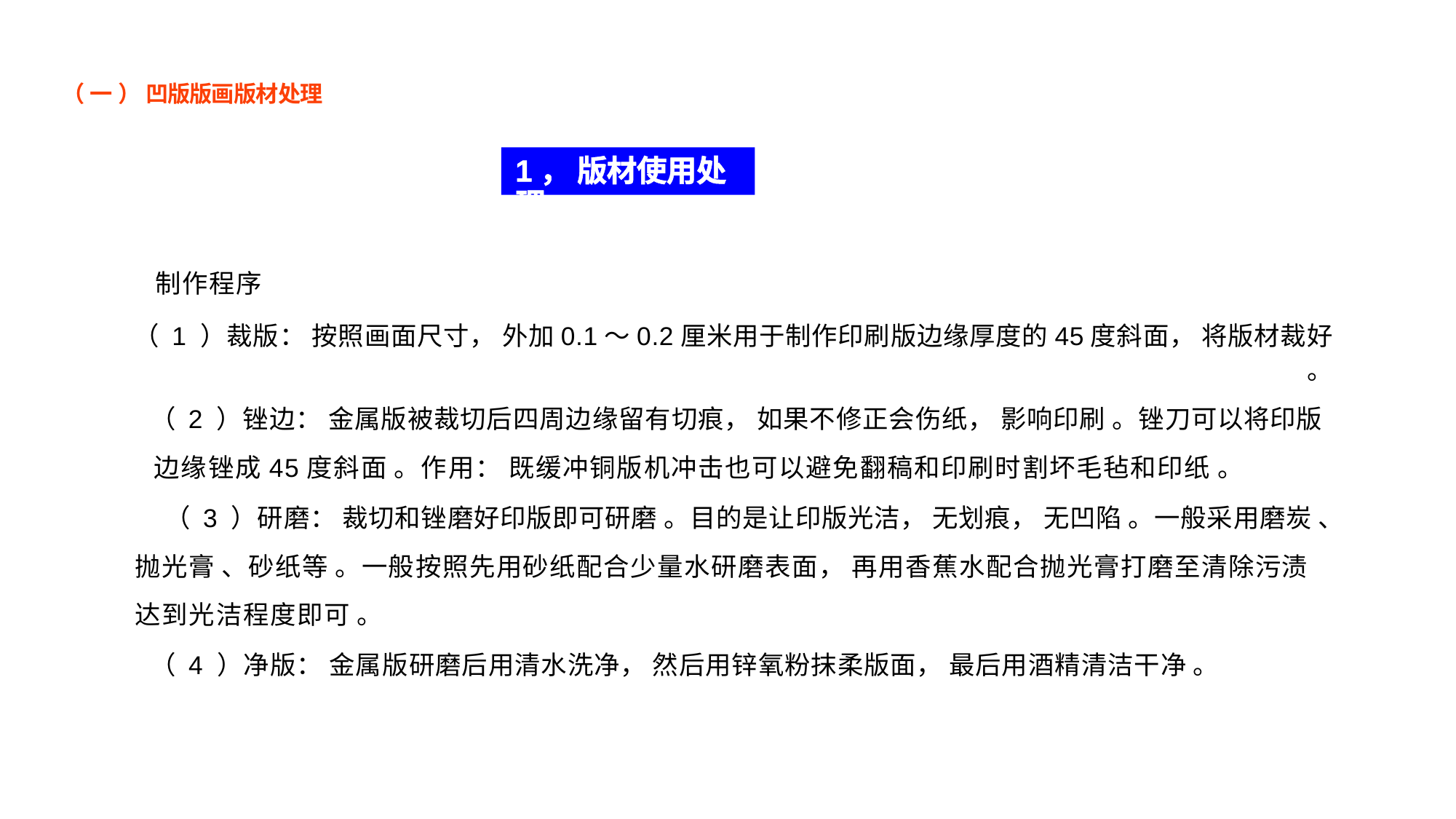

（ 一 ） 凹版版画版材处理

1， 版材使用处理

制作程序
（ 1 ）裁版： 按照画面尺寸， 外加0.1～0.2厘米用于制作印刷版边缘厚度的45度斜面， 将版材裁好 。
（ 2 ）锉边： 金属版被裁切后四周边缘留有切痕， 如果不修正会伤纸， 影响印刷 。锉刀可以将印版     边缘锉成45度斜面 。作用： 既缓冲铜版机冲击也可以避免翻稿和印刷时割坏毛毡和印纸 。
（ 3 ）研磨： 裁切和锉磨好印版即可研磨 。目的是让印版光洁， 无划痕， 无凹陷 。一般采用磨炭 、
抛光膏 、砂纸等 。一般按照先用砂纸配合少量水研磨表面， 再用香蕉水配合抛光膏打磨至清除污渍    达到光洁程度即可 。

（ 4 ）净版： 金属版研磨后用清水洗净， 然后用锌氧粉抹柔版面， 最后用酒精清洁干净 。